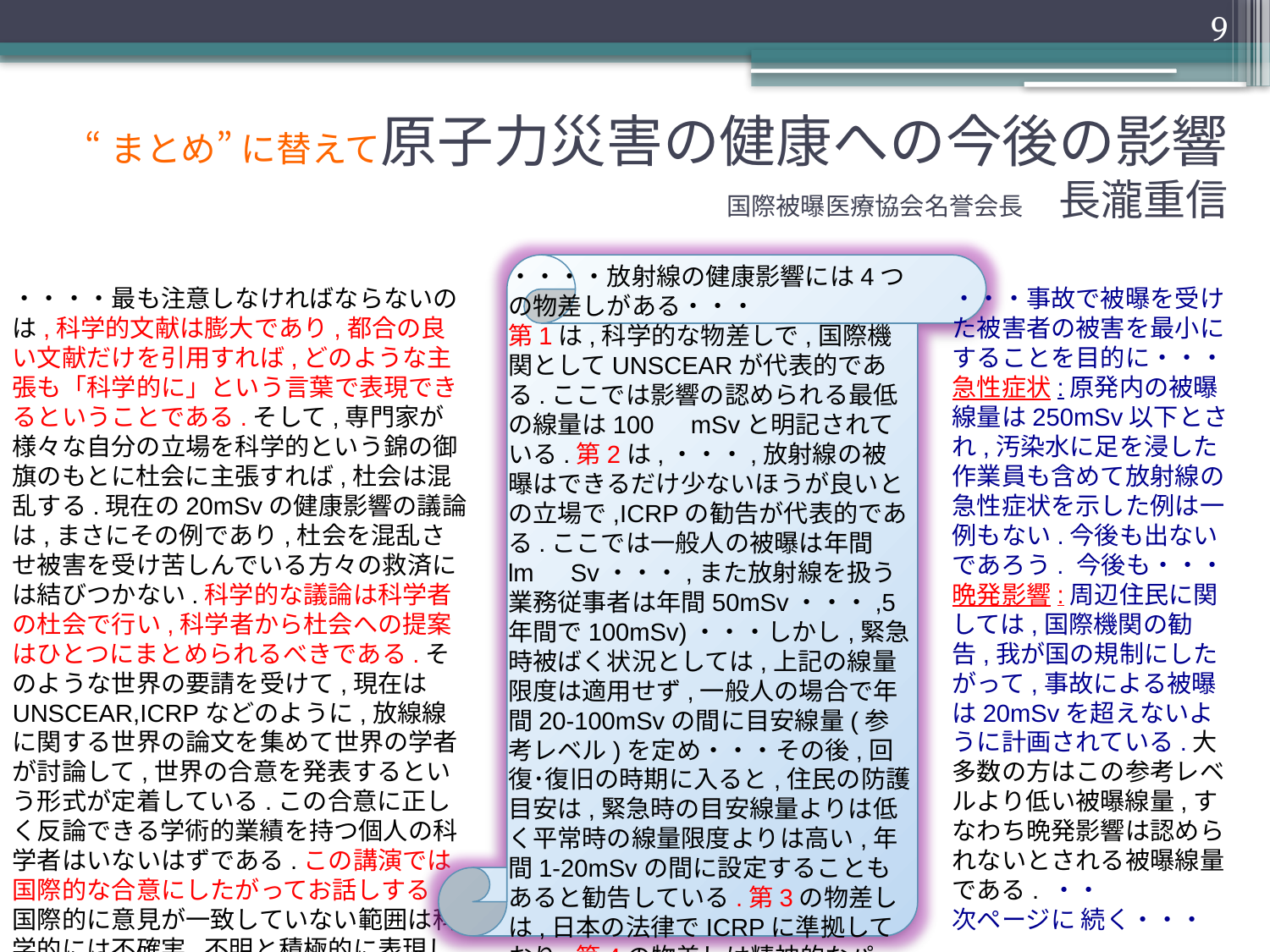

9
# “まとめ” に替えて原子力災害の健康への今後の影響 国際被曝医療協会名誉会長　長瀧重信

・・・・放射線の健康影響には4つの物差しがある・・・
第1は,科学的な物差しで,国際機関としてUNSCEARが代表的である.ここでは影響の認められる最低の線量は100　mSvと明記されている.第2は,・・・,放射線の被曝はできるだけ少ないほうが良いとの立場で,ICRPの勧告が代表的である.ここでは一般人の被曝は年間lm　Sv・・・,また放射線を扱う業務従事者は年間50mSv・・・,5年間で100mSv)・・・しかし,緊急時被ばく状況としては,上記の線量限度は適用せず,一般人の場合で年間20-100mSvの間に目安線量(参考レベル)を定め・・・その後,回復･復旧の時期に入ると,住民の防護目安は,緊急時の目安線量よりは低く平常時の線量限度よりは高い,年間1-20mSvの間に設定することもあると勧告している.第3の物差しは,日本の法律でICRPに準拠しており,第4の物差しは精神的なパニックで、線量とは無関係である.
・・・・最も注意しなければならないのは,科学的文献は膨大であり,都合の良い文献だけを引用すれば,どのような主張も「科学的に」という言葉で表現できるということである.そして,専門家が様々な自分の立場を科学的という錦の御旗のもとに杜会に主張すれば,杜会は混乱する.現在の20mSvの健康影響の議論は,まさにその例であり,杜会を混乱させ被害を受け苦しんでいる方々の救済には結びつかない.科学的な議論は科学者の杜会で行い,科学者から杜会への提案はひとつにまとめられるべきである.そのような世界の要請を受けて,現在はUNSCEAR,ICRPなどのように,放線線に関する世界の論文を集めて世界の学者が討論して,世界の合意を発表するという形式が定着している.この合意に正しく反論できる学術的業績を持つ個人の科学者はいないはずである.この講演では国際的な合意にしたがってお話しする.国際的に意見が一致していない範囲は科学的には不確実,不明と積極的に表現し,杜会の判断を待つこととする.
・・・事故で被曝を受けた被害者の被害を最小にすることを目的に・・・急性症状:原発内の被曝線量は250mSv以下とされ,汚染水に足を浸した作業員も含めて放射線の急性症状を示した例は一例もない.今後も出ないであろう. 今後も・・・晩発影響:周辺住民に関しては,国際機関の勧告,我が国の規制にしたがって,事故による被曝は20mSvを超えないように計画されている.大多数の方はこの参考レベルより低い被曝線量,すなわち晩発影響は認められないとされる被曝線量である. ・・
次ページに 続く・・・